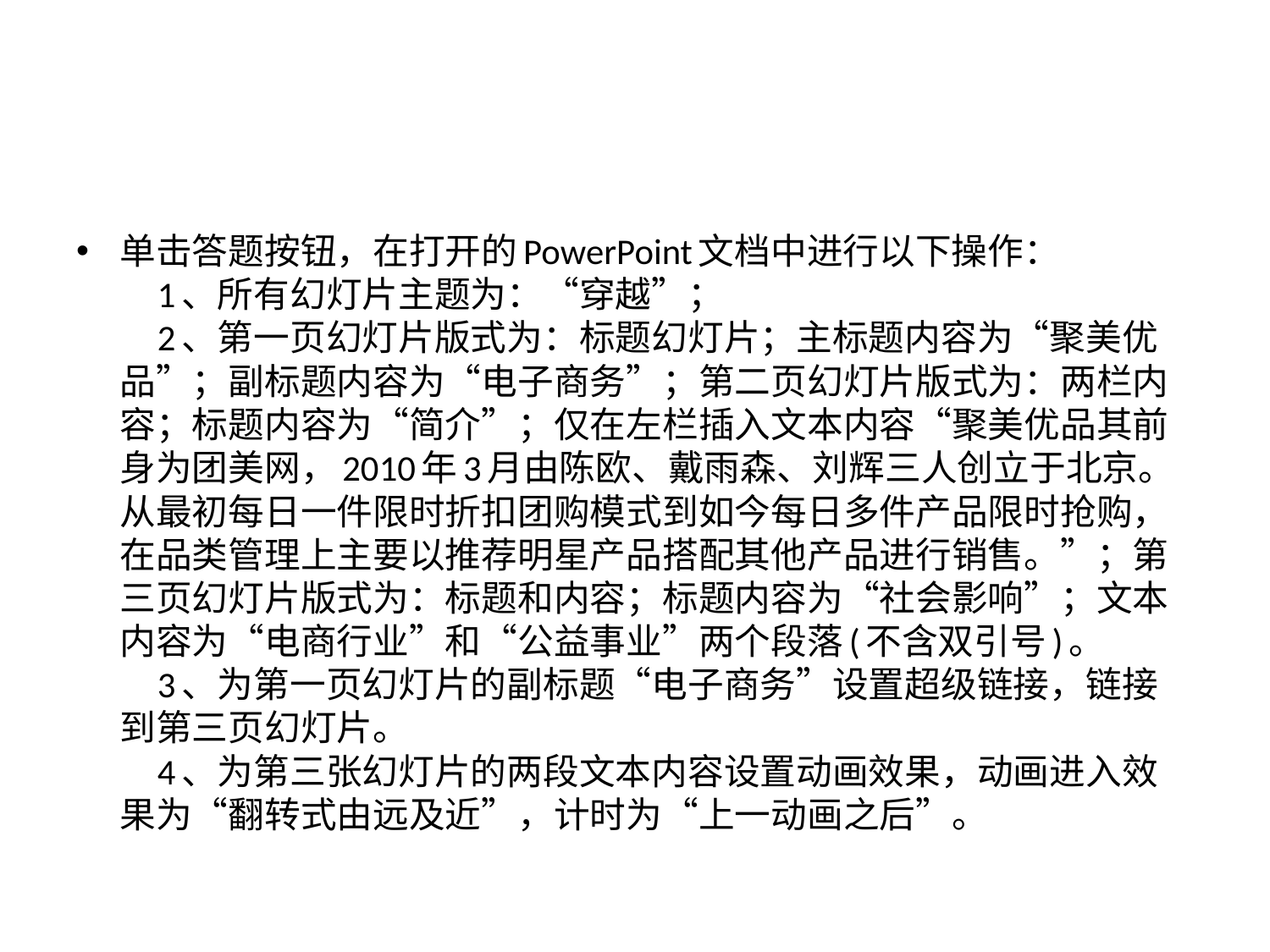

#
单击答题按钮，在打开的PowerPoint文档中进行以下操作：
    1、所有幻灯片主题为：“穿越”；
    2、第一页幻灯片版式为：标题幻灯片；主标题内容为“聚美优品”；副标题内容为“电子商务”；第二页幻灯片版式为：两栏内容；标题内容为“简介”；仅在左栏插入文本内容“聚美优品其前身为团美网，2010年3月由陈欧、戴雨森、刘辉三人创立于北京。从最初每日一件限时折扣团购模式到如今每日多件产品限时抢购，在品类管理上主要以推荐明星产品搭配其他产品进行销售。”；第三页幻灯片版式为：标题和内容；标题内容为“社会影响”；文本内容为“电商行业”和“公益事业”两个段落(不含双引号)。
    3、为第一页幻灯片的副标题“电子商务”设置超级链接，链接到第三页幻灯片。
    4、为第三张幻灯片的两段文本内容设置动画效果，动画进入效果为“翻转式由远及近”，计时为“上一动画之后”。